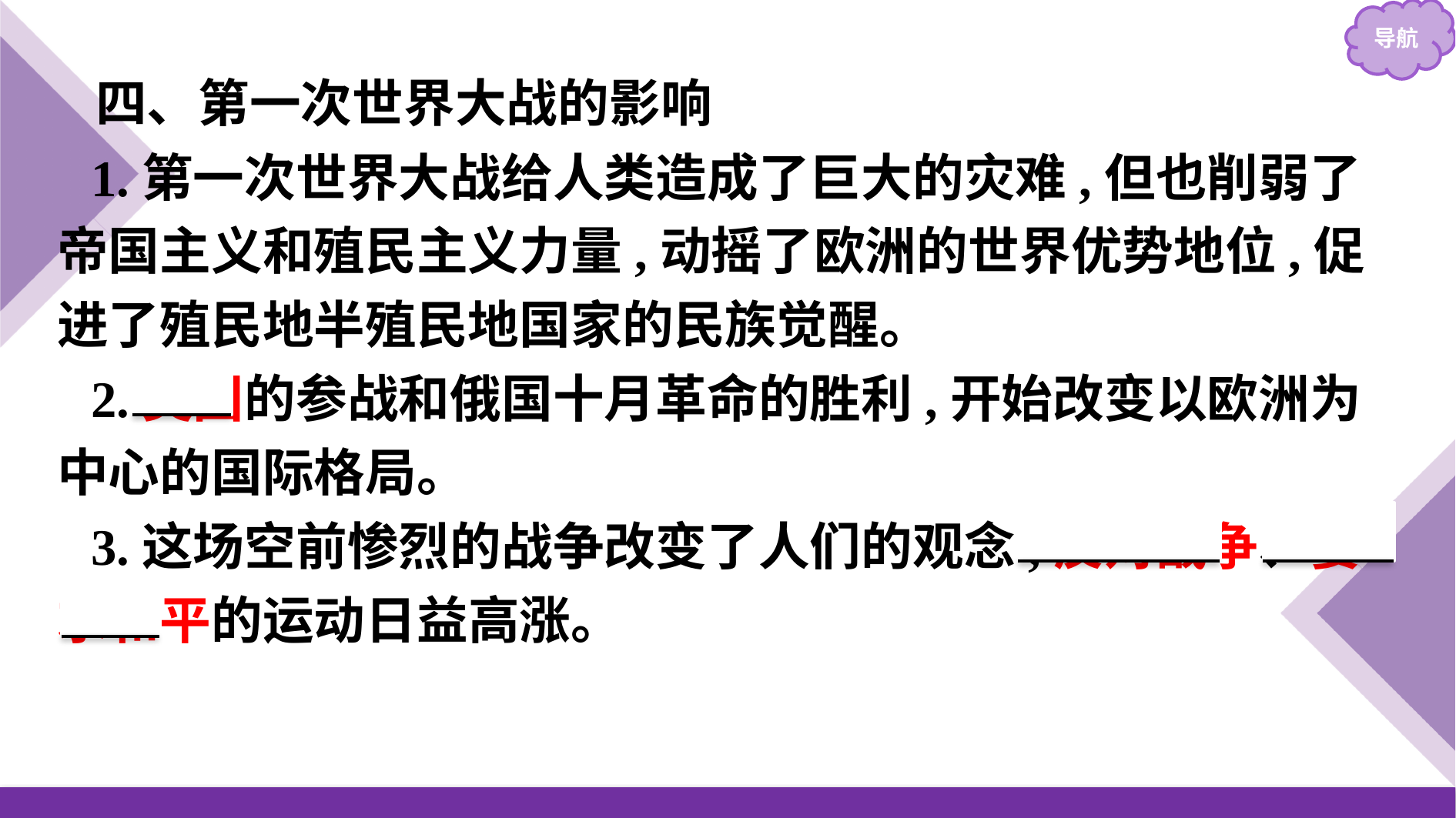

四、第一次世界大战的影响
1.第一次世界大战给人类造成了巨大的灾难,但也削弱了帝国主义和殖民主义力量,动摇了欧洲的世界优势地位,促进了殖民地半殖民地国家的民族觉醒。
2.美国的参战和俄国十月革命的胜利,开始改变以欧洲为中心的国际格局。
3.这场空前惨烈的战争改变了人们的观念,反对战争、要求和平的运动日益高涨。